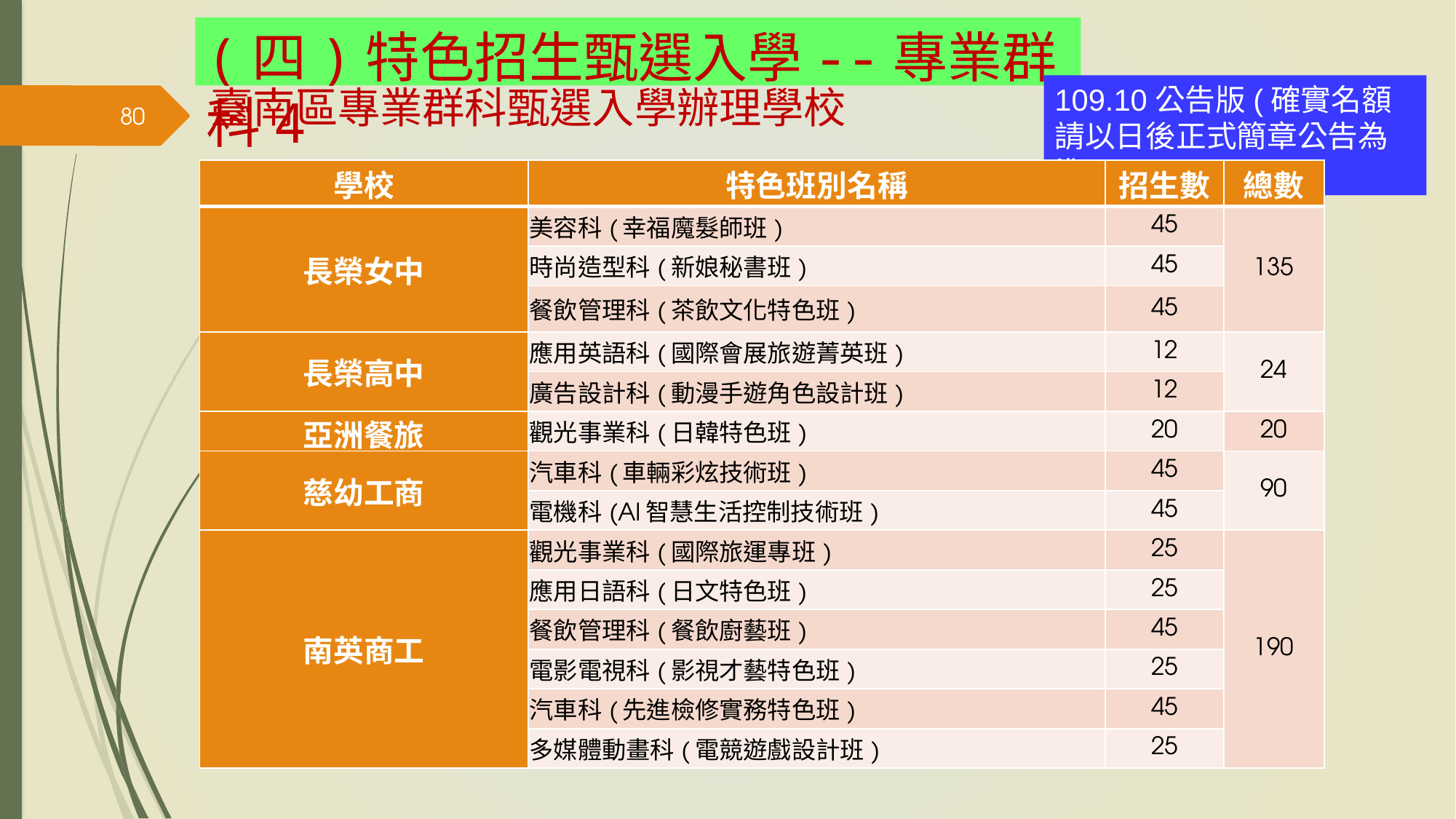

(四)特色招生甄選入學--專業群科4
# 臺南區專業群科甄選入學辦理學校
109.10公告版(確實名額請以日後正式簡章公告為準)
80
| 學校 | 特色班別名稱 | 招生數 | 總數 |
| --- | --- | --- | --- |
| 長榮女中 | 美容科(幸福魔髮師班) | 45 | 135 |
|  | 時尚造型科(新娘秘書班) | 45 |  |
|  | 餐飲管理科(茶飲文化特色班) | 45 |  |
| 長榮高中 | 應用英語科(國際會展旅遊菁英班) | 12 | 24 |
|  | 廣告設計科(動漫手遊角色設計班) | 12 |  |
| 亞洲餐旅 | 觀光事業科(日韓特色班) | 20 | 20 |
| 慈幼工商 | 汽車科(車輛彩炫技術班) | 45 | 90 |
|  | 電機科(AI智慧生活控制技術班) | 45 |  |
| 南英商工 | 觀光事業科(國際旅運專班) | 25 | 190 |
|  | 應用日語科(日文特色班) | 25 |  |
|  | 餐飲管理科(餐飲廚藝班) | 45 |  |
|  | 電影電視科(影視才藝特色班) | 25 |  |
|  | 汽車科(先進檢修實務特色班) | 45 |  |
|  | 多媒體動畫科(電競遊戲設計班) | 25 |  |